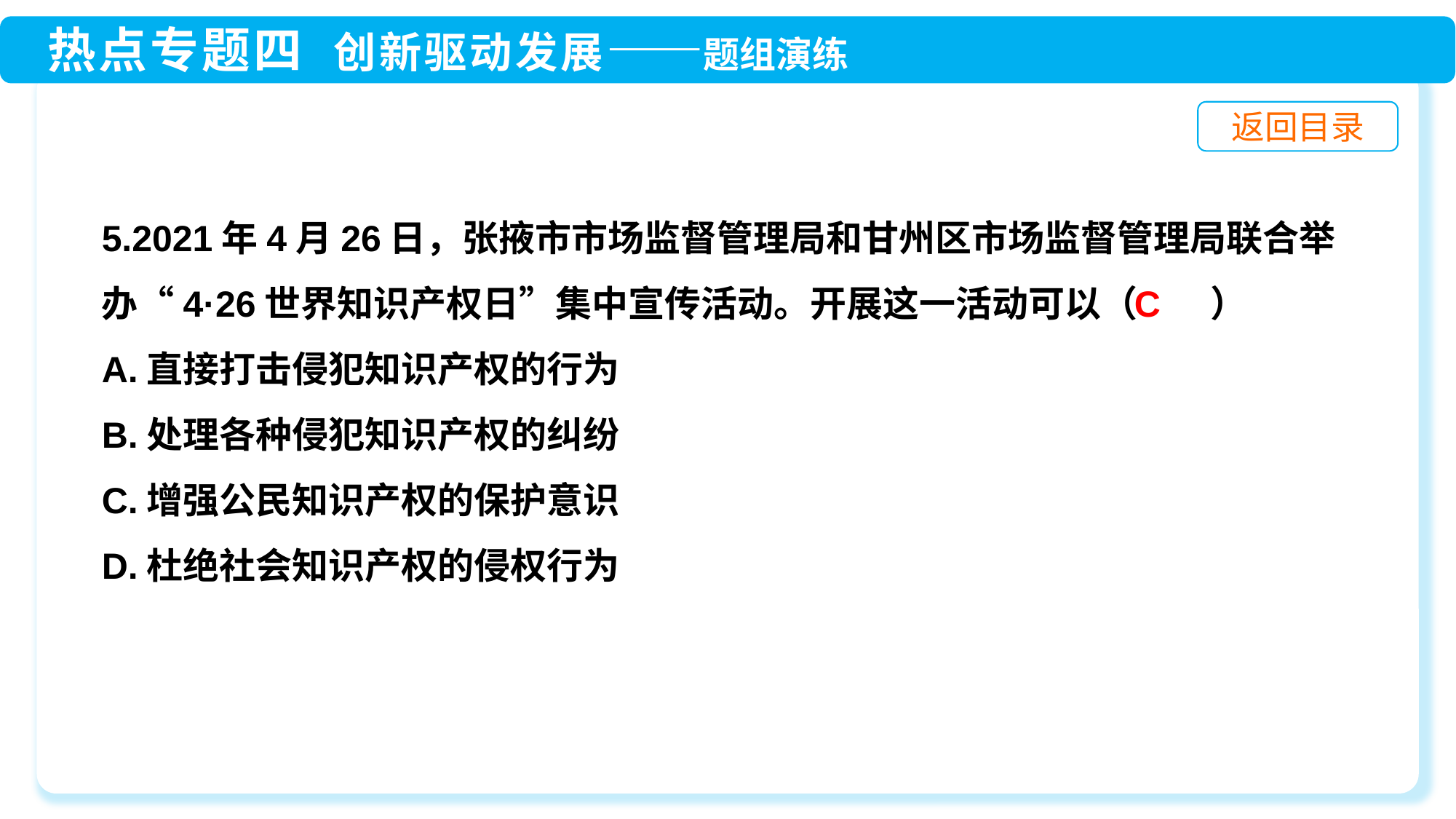

5.2021年4月26日，张掖市市场监督管理局和甘州区市场监督管理局联合举办“4·26世界知识产权日”集中宣传活动。开展这一活动可以（　　）
A.直接打击侵犯知识产权的行为
B.处理各种侵犯知识产权的纠纷
C.增强公民知识产权的保护意识
D.杜绝社会知识产权的侵权行为
C